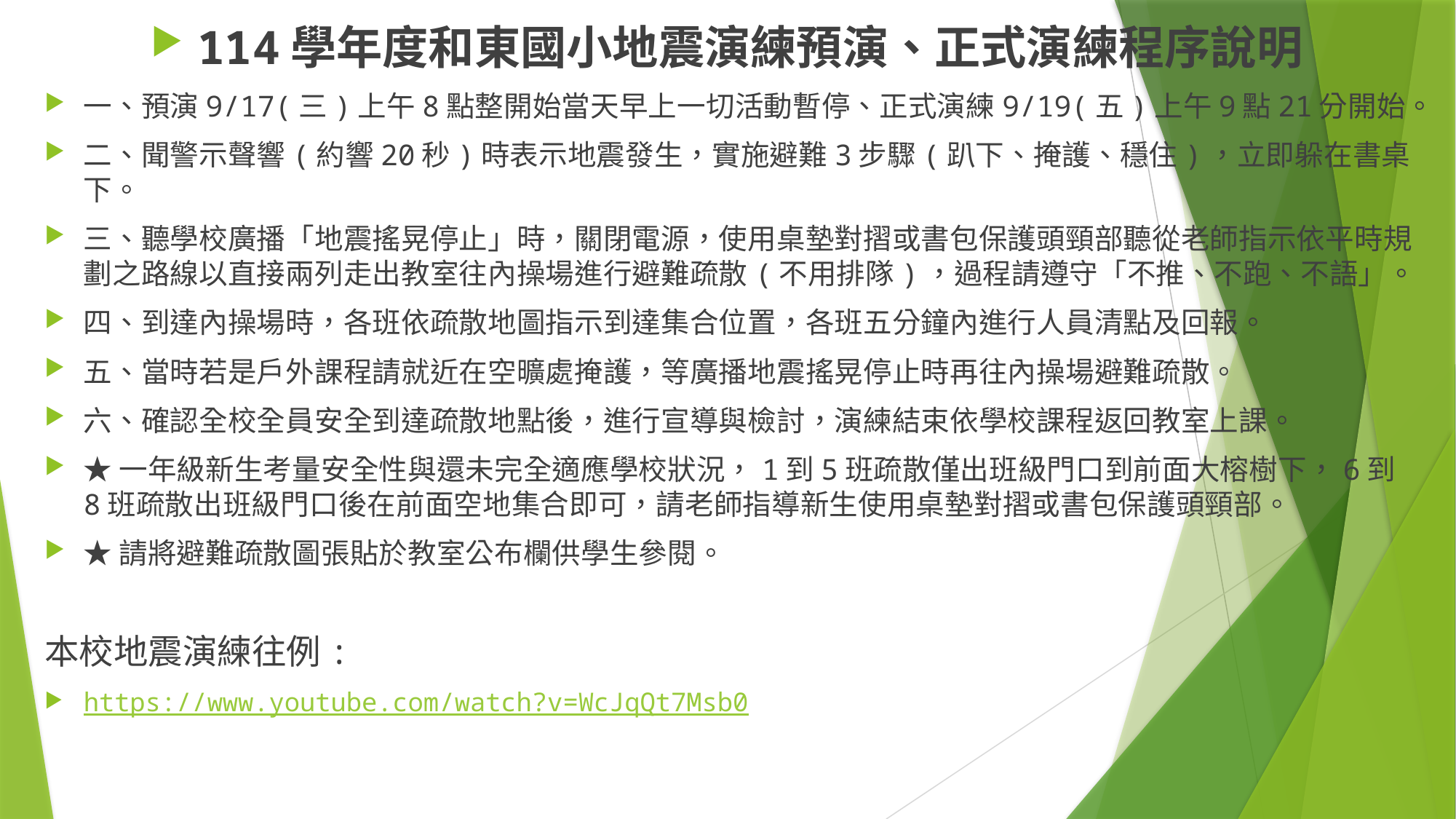

114學年度和東國小地震演練預演、正式演練程序說明
一、預演9/17(三)上午8點整開始當天早上一切活動暫停、正式演練9/19(五)上午9點21分開始。
二、聞警示聲響(約響20秒)時表示地震發生，實施避難3步驟(趴下、掩護、穩住)，立即躲在書桌下。
三、聽學校廣播「地震搖晃停止」時，關閉電源，使用桌墊對摺或書包保護頭頸部聽從老師指示依平時規劃之路線以直接兩列走出教室往內操場進行避難疏散(不用排隊)，過程請遵守「不推、不跑、不語」。
四、到達內操場時，各班依疏散地圖指示到達集合位置，各班五分鐘內進行人員清點及回報。
五、當時若是戶外課程請就近在空曠處掩護，等廣播地震搖晃停止時再往內操場避難疏散。
六、確認全校全員安全到達疏散地點後，進行宣導與檢討，演練結束依學校課程返回教室上課。
★一年級新生考量安全性與還未完全適應學校狀況，1到5班疏散僅出班級門口到前面大榕樹下，6到8班疏散出班級門口後在前面空地集合即可，請老師指導新生使用桌墊對摺或書包保護頭頸部。
★請將避難疏散圖張貼於教室公布欄供學生參閱。

本校地震演練往例:
https://www.youtube.com/watch?v=WcJqQt7Msb0